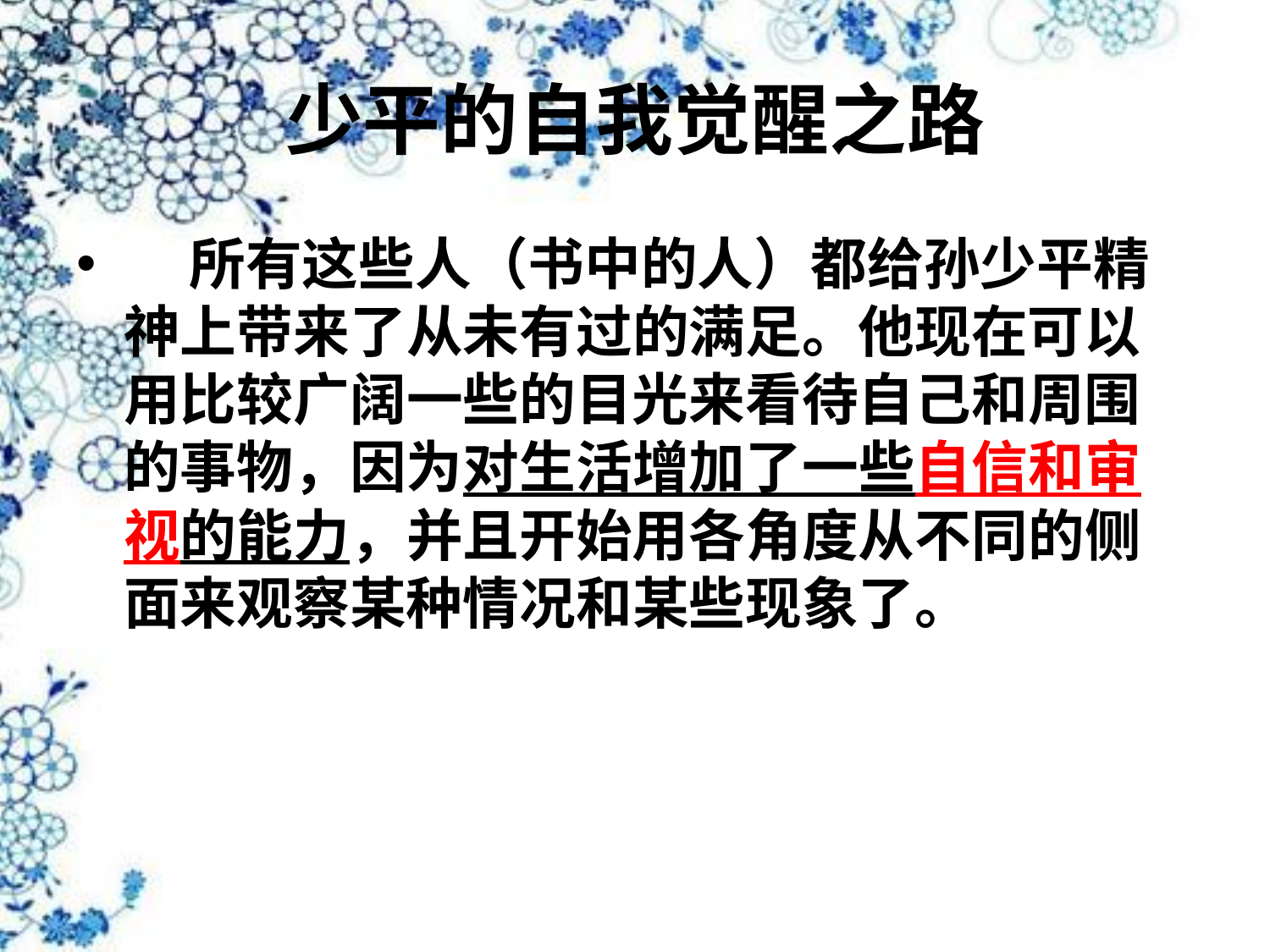

# 少平的自我觉醒之路
    所有这些人（书中的人）都给孙少平精神上带来了从未有过的满足。他现在可以用比较广阔一些的目光来看待自己和周围的事物，因为对生活增加了一些自信和审视的能力，并且开始用各角度从不同的侧面来观察某种情况和某些现象了。